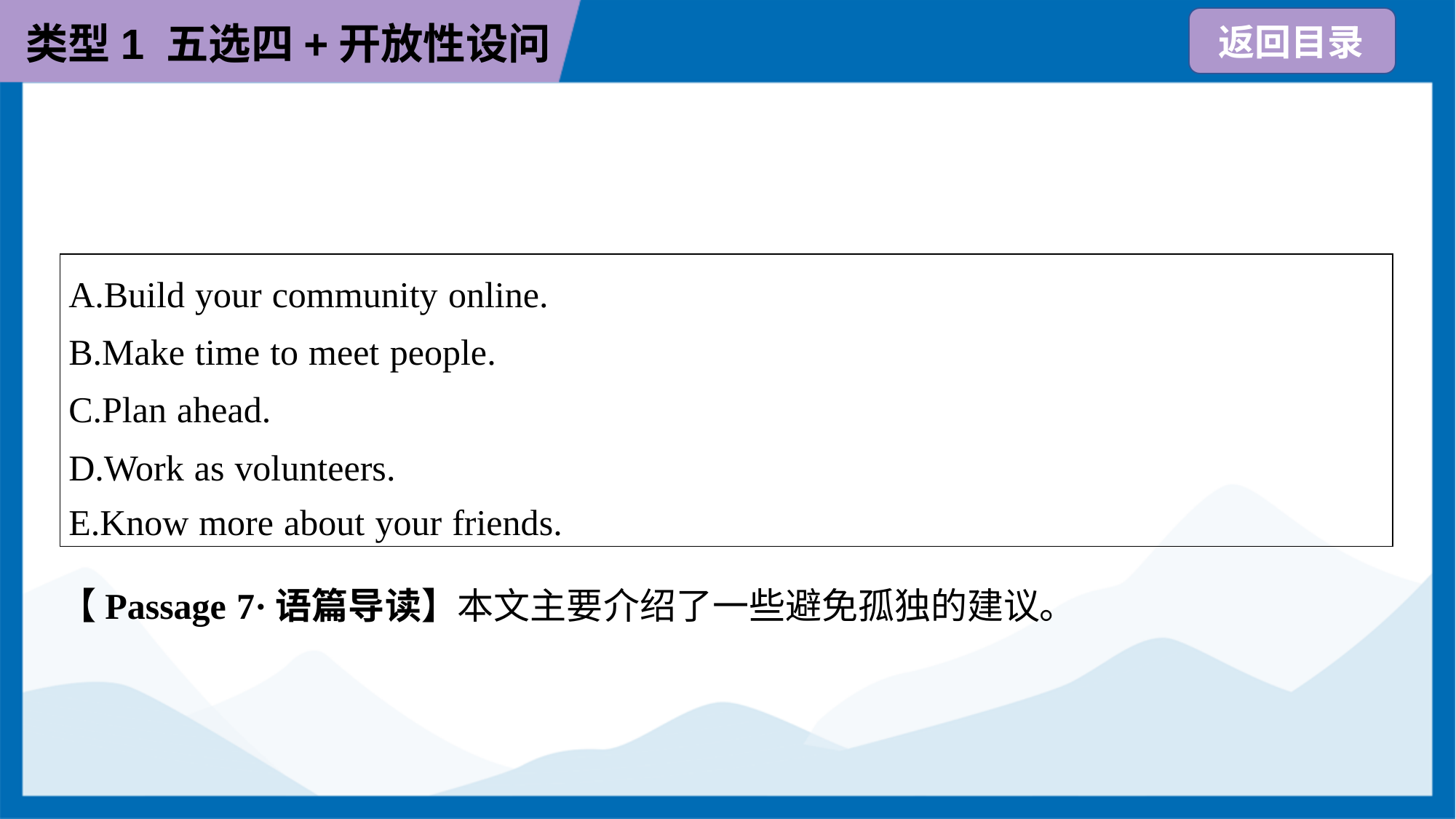

| A.Build your community online. B.Make time to meet people. C.Plan ahead. D.Work as volunteers. E.Know more about your friends. |
| --- |
【Passage 7·语篇导读】本文主要介绍了一些避免孤独的建议。